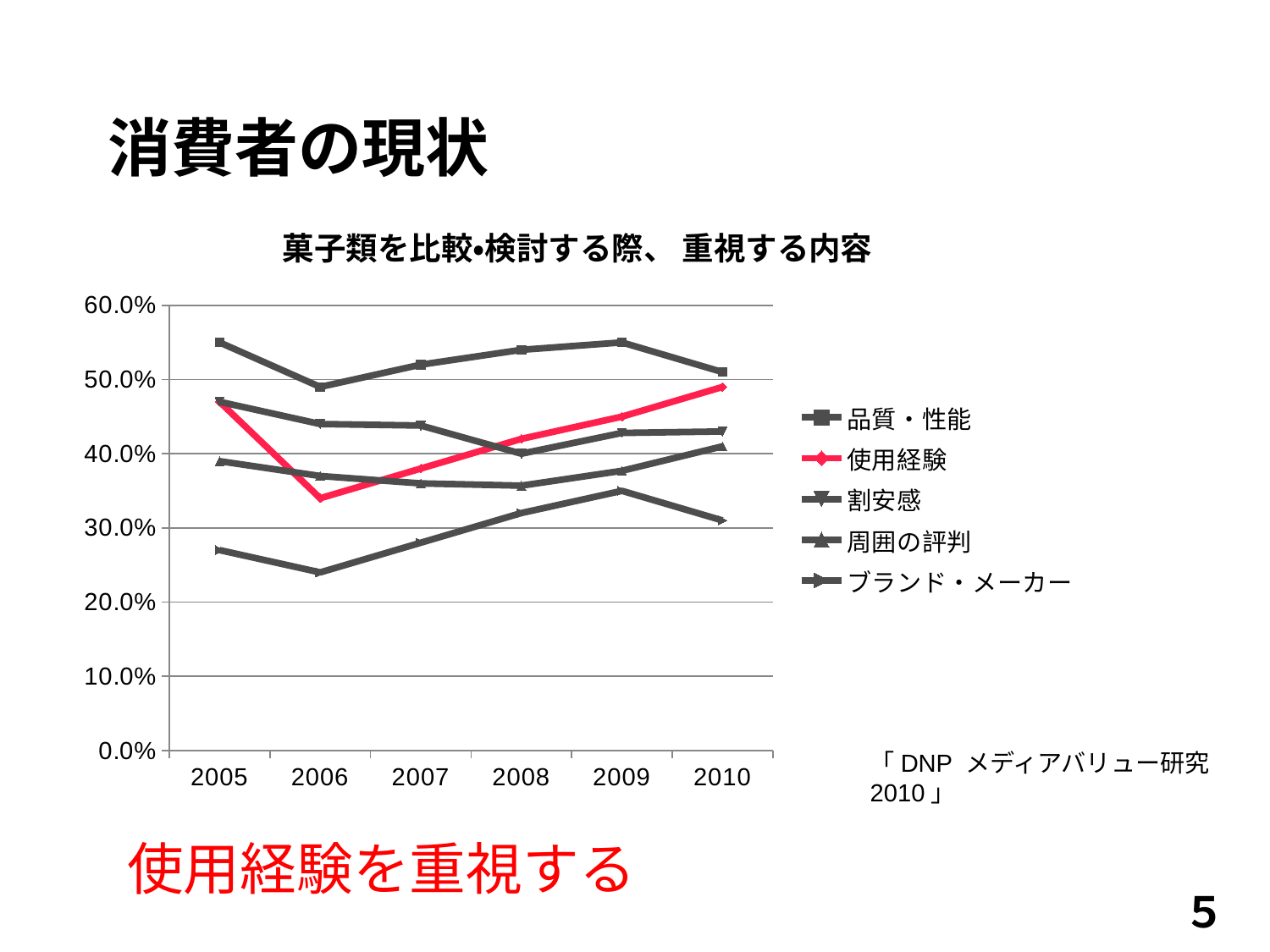

# 消費者の現状

### Chart: 菓子類を比較・検討する際、 重視する内容

| Category | 品質•性能 | 使用経験 | 割安感 | 周囲の評判 | ブランド•メーカー |
|---|---|---|---|---|---|
| 2005 | 0.55 | 0.47000000000000003 | 0.47000000000000003 | 0.39000000000000007 | 0.27 |
| 2006 | 0.49000000000000005 | 0.34 | 0.44 | 0.37000000000000005 | 0.24000000000000002 |
| 2007 | 0.52 | 0.38000000000000006 | 0.43800000000000006 | 0.36000000000000004 | 0.28 |
| 2008 | 0.54 | 0.42000000000000004 | 0.4 | 0.35700000000000004 | 0.32000000000000006 |
| 2009 | 0.55 | 0.45 | 0.42800000000000005 | 0.37700000000000006 | 0.35000000000000003 |
| 2010 | 0.51 | 0.49000000000000005 | 0.43000000000000005 | 0.41000000000000003 | 0.31000000000000005 |
「DNP メディアバリュー研究 2010」
使用経験を重視する
５